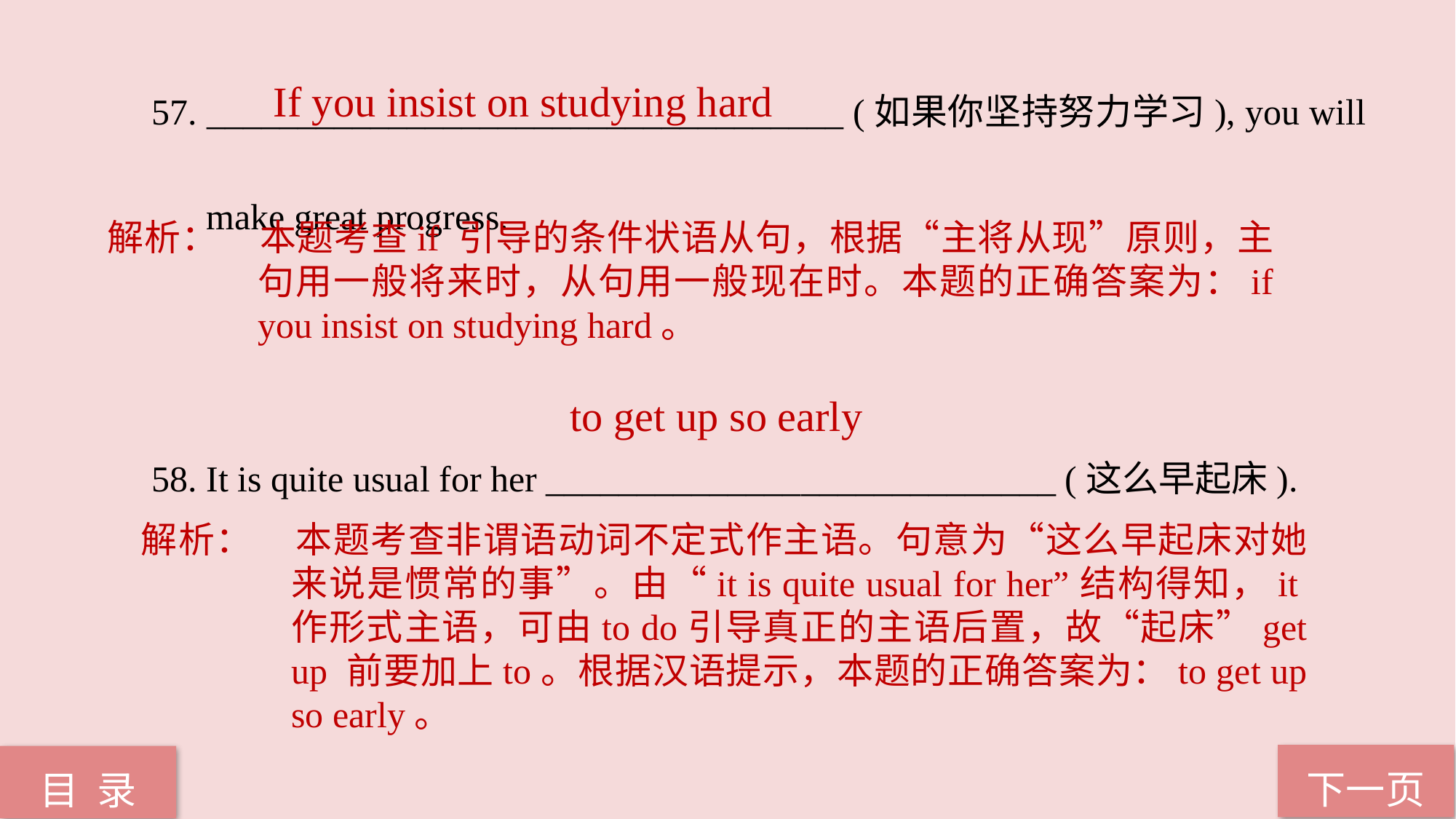

If you insist on studying hard
57. ___________________________________ (如果你坚持努力学习), you will
      make great progress.

58. It is quite usual for her ____________________________ (这么早起床).
解析：	本题考查if 引导的条件状语从句，根据“主将从现”原则，主句用一般将来时，从句用一般现在时。本题的正确答案为：if you insist on studying hard。
to get up so early
解析：	本题考查非谓语动词不定式作主语。句意为“这么早起床对她来说是惯常的事”。由“it is quite usual for her”结构得知，it作形式主语，可由to do引导真正的主语后置，故“起床”get up 前要加上to。根据汉语提示，本题的正确答案为：to get up so early。